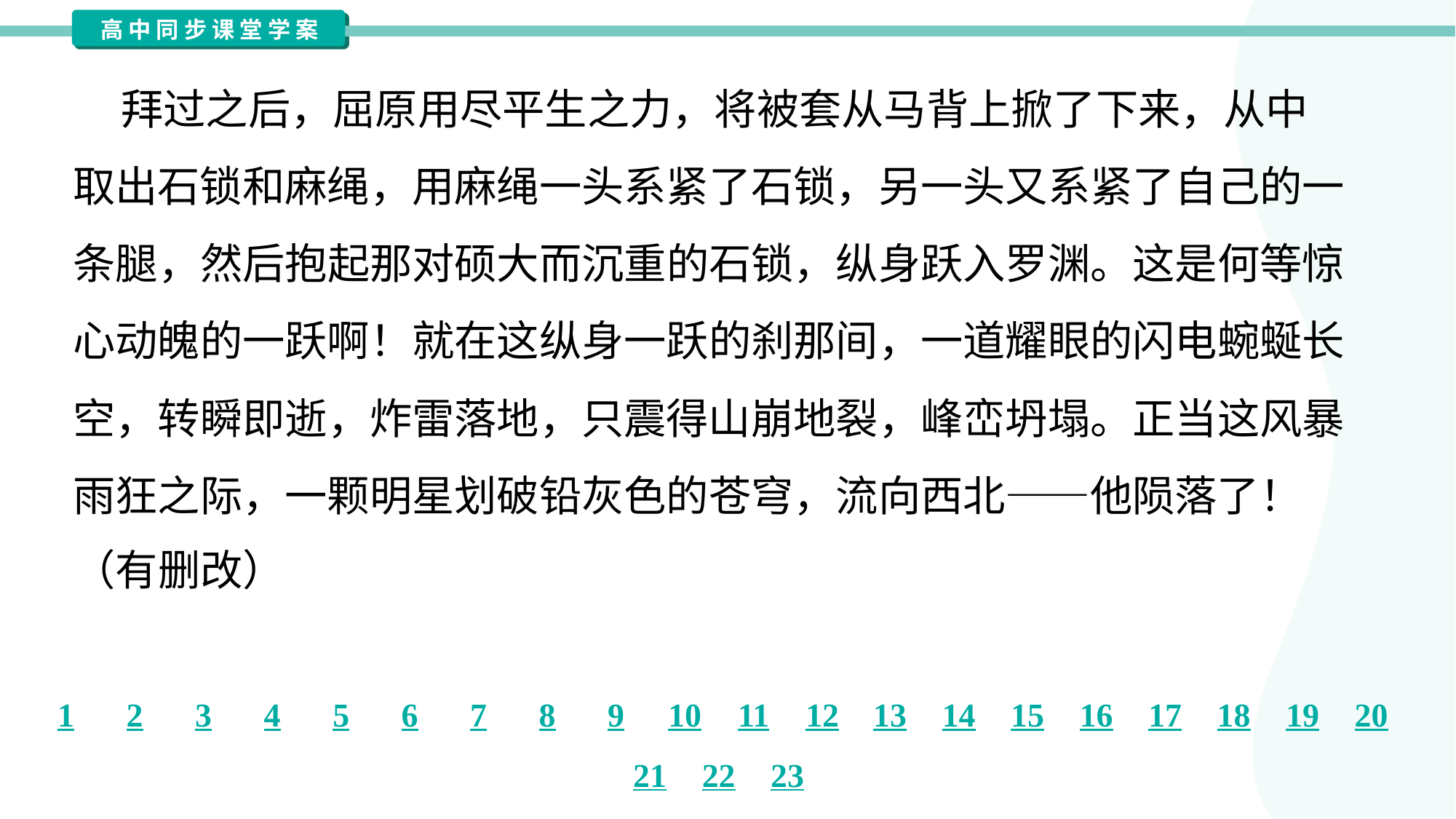

拜过之后，屈原用尽平生之力，将被套从马背上掀了下来，从中
取出石锁和麻绳，用麻绳一头系紧了石锁，另一头又系紧了自己的一
条腿，然后抱起那对硕大而沉重的石锁，纵身跃入罗渊。这是何等惊
心动魄的一跃啊！就在这纵身一跃的刹那间，一道耀眼的闪电蜿蜒长
空，转瞬即逝，炸雷落地，只震得山崩地裂，峰峦坍塌。正当这风暴
雨狂之际，一颗明星划破铅灰色的苍穹，流向西北——他陨落了！
（有删改）#1.1.20